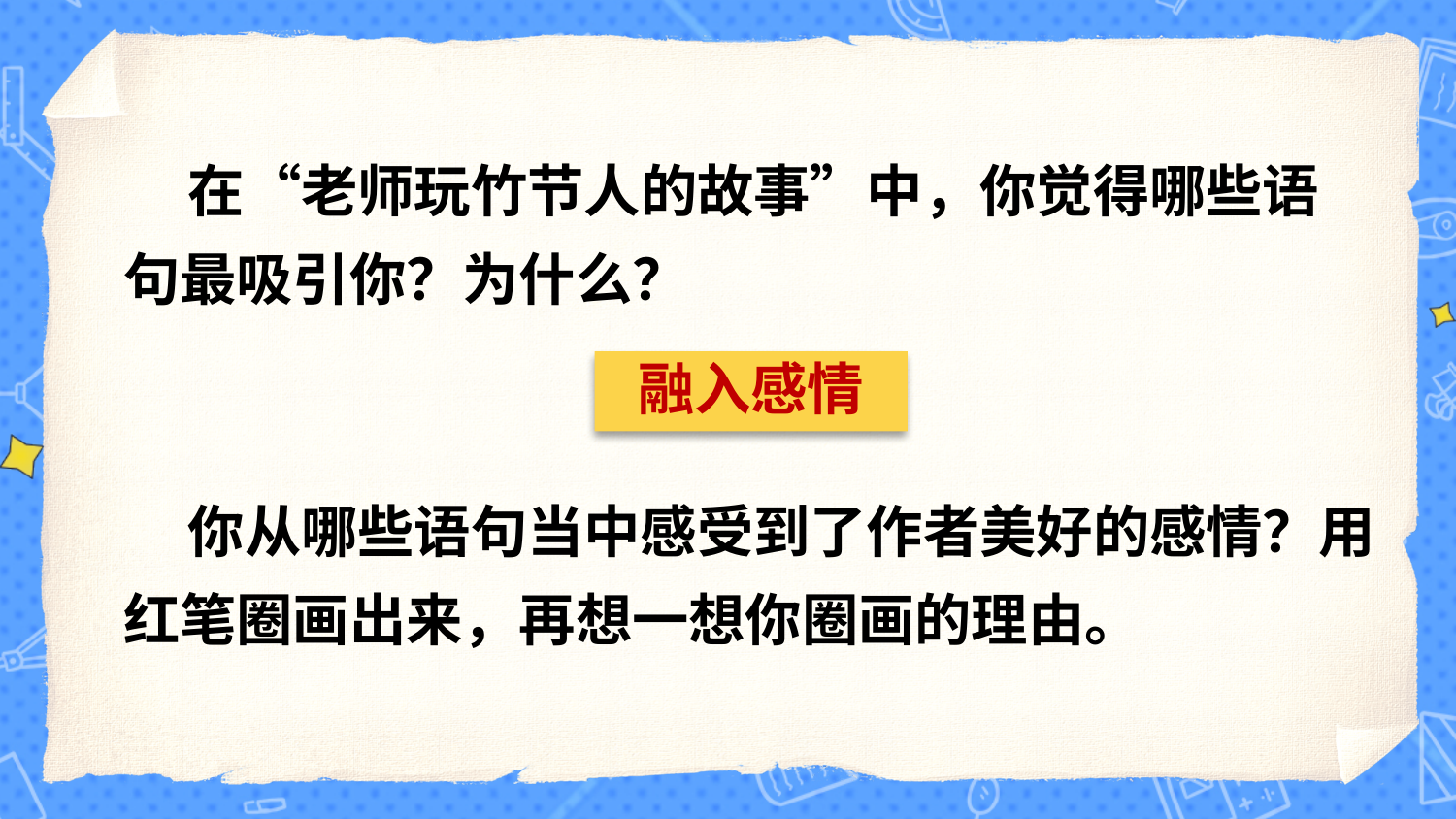

在“老师玩竹节人的故事”中，你觉得哪些语句最吸引你？为什么？
融入感情

    你从哪些语句当中感受到了作者美好的感情？用红笔圈画出来，再想一想你圈画的理由。